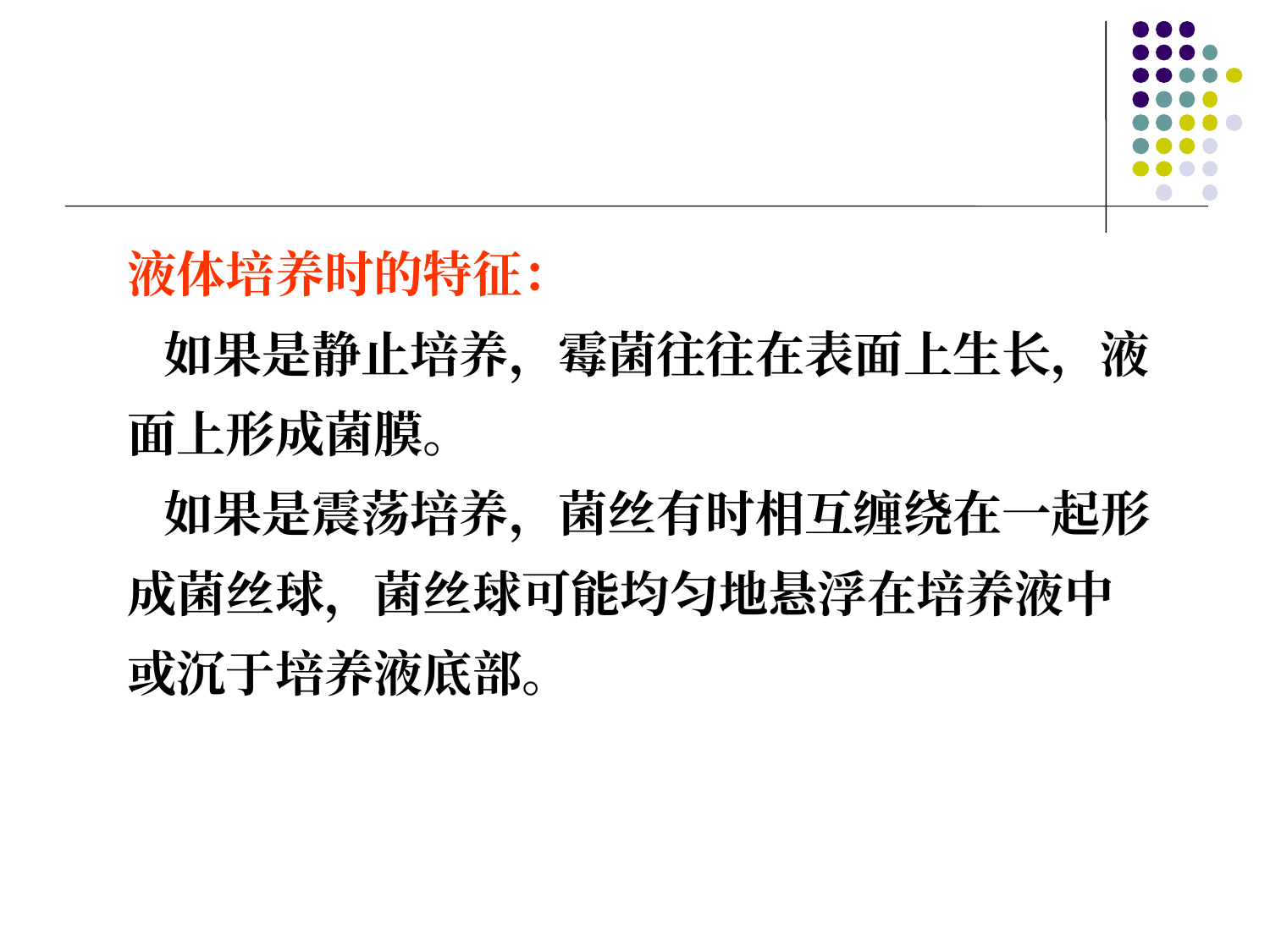

液体培养时的特征：
  如果是静止培养，霉菌往往在表面上生长，液面上形成菌膜。
  如果是震荡培养，菌丝有时相互缠绕在一起形成菌丝球，菌丝球可能均匀地悬浮在培养液中或沉于培养液底部。